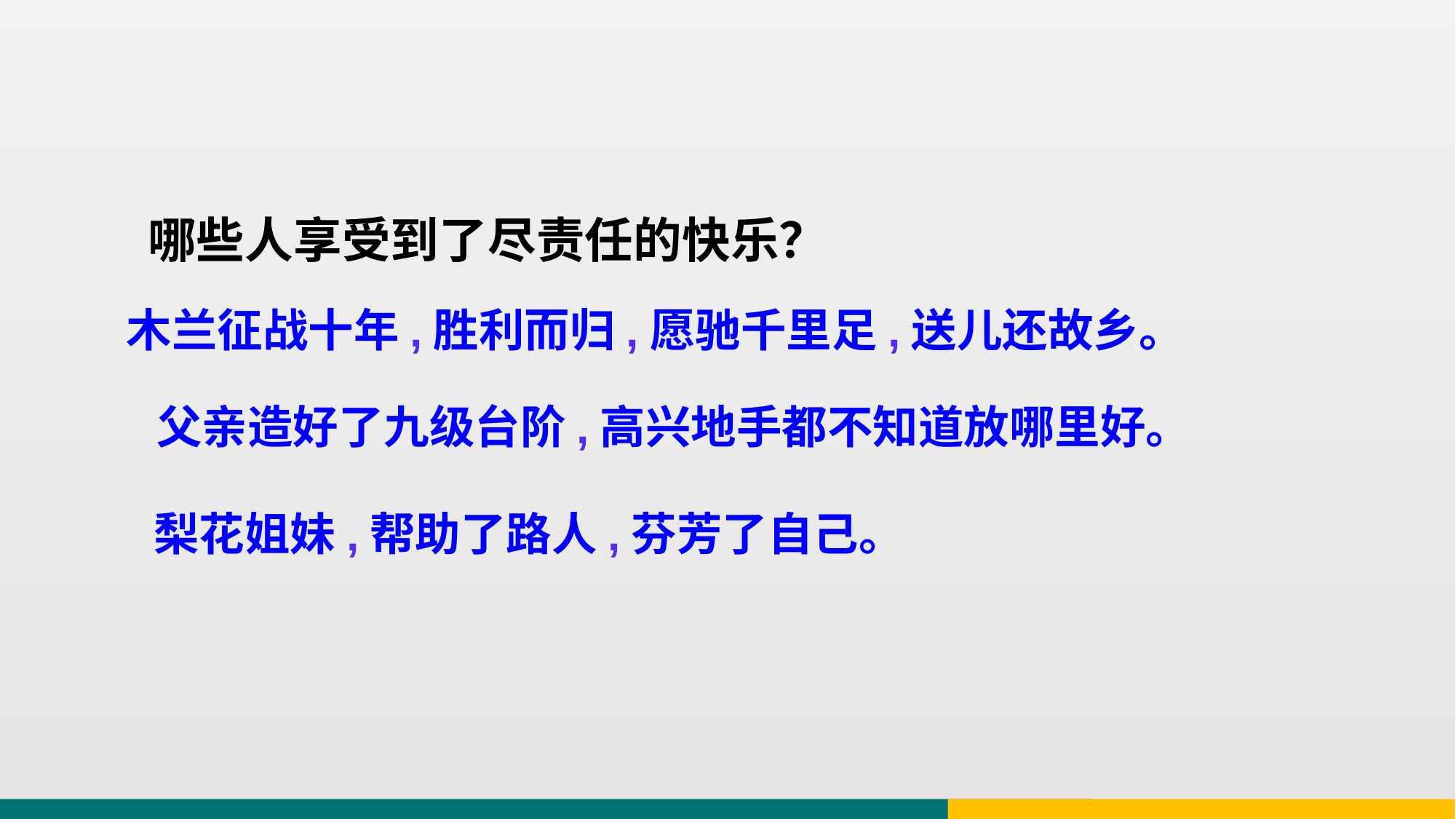

哪些人享受到了尽责任的快乐？
木兰征战十年,胜利而归,愿驰千里足,送儿还故乡。
父亲造好了九级台阶,高兴地手都不知道放哪里好。
梨花姐妹,帮助了路人,芬芳了自己。